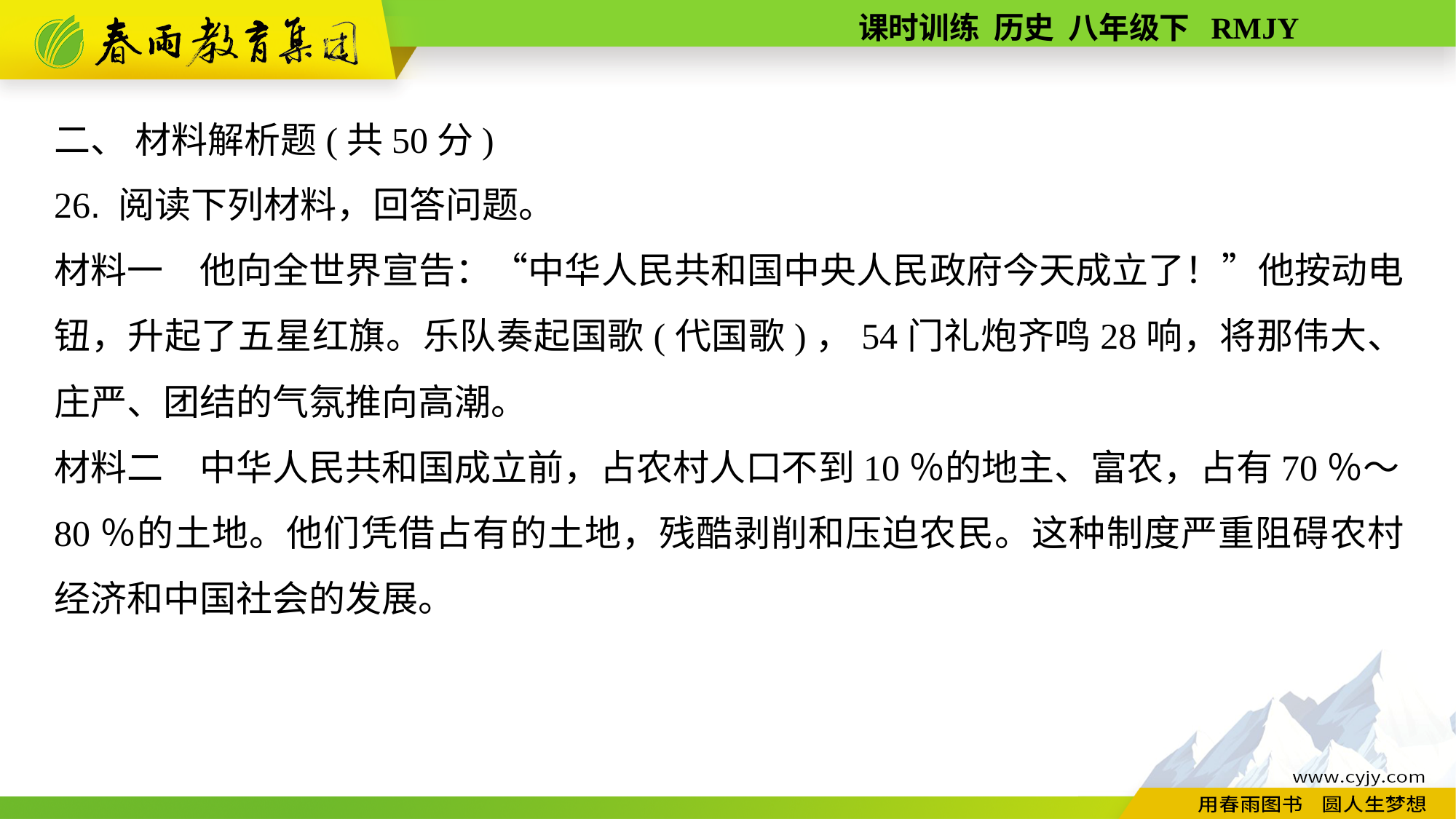

二、 材料解析题(共50分)
26. 阅读下列材料，回答问题。
材料一　他向全世界宣告：“中华人民共和国中央人民政府今天成立了！”他按动电钮，升起了五星红旗。乐队奏起国歌(代国歌)，54门礼炮齐鸣28响，将那伟大、庄严、团结的气氛推向高潮。
材料二　中华人民共和国成立前，占农村人口不到10％的地主、富农，占有70％～
80％的土地。他们凭借占有的土地，残酷剥削和压迫农民。这种制度严重阻碍农村经济和中国社会的发展。